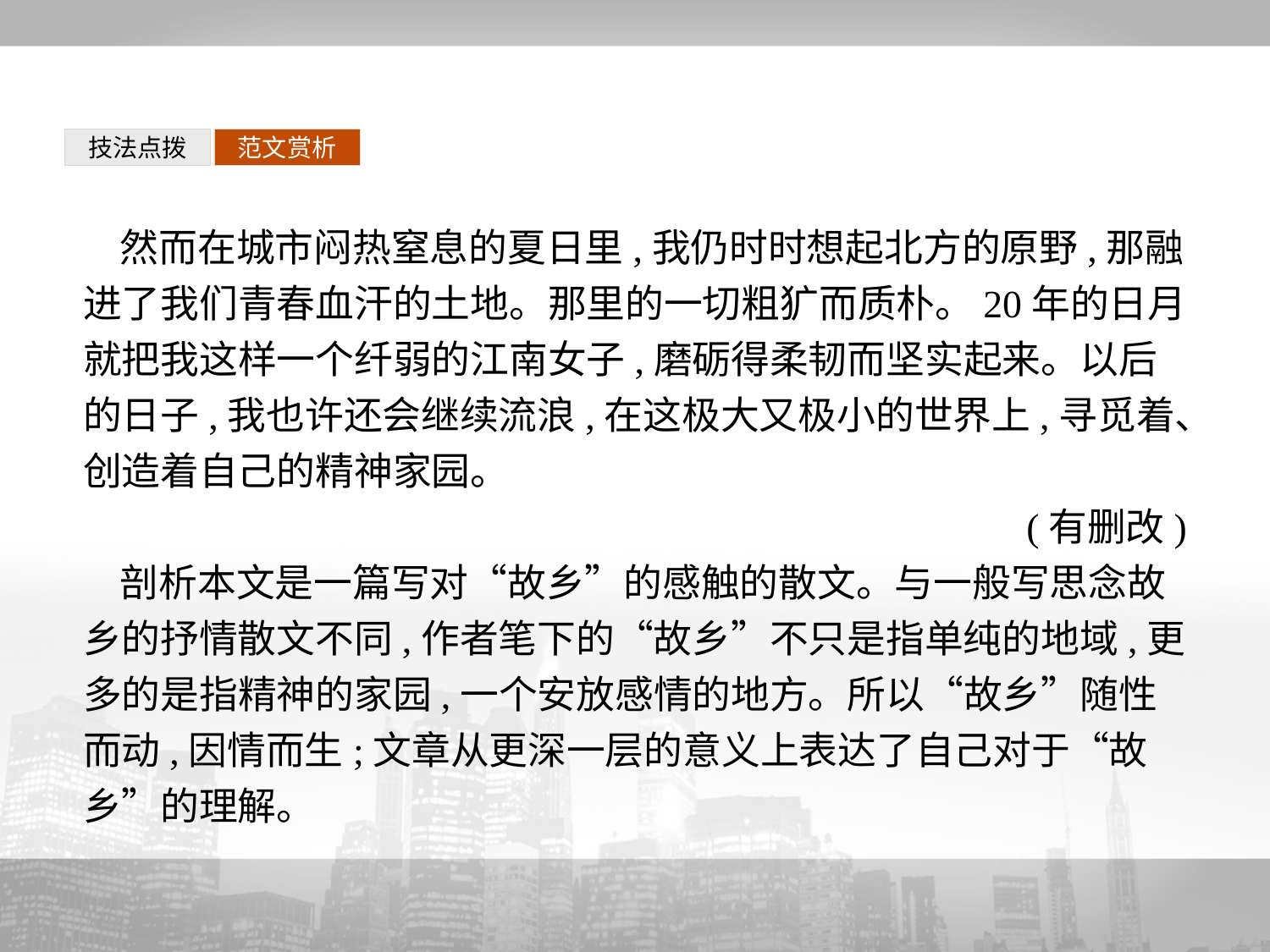

技法点拨
范文赏析
然而在城市闷热窒息的夏日里,我仍时时想起北方的原野,那融进了我们青春血汗的土地。那里的一切粗犷而质朴。20年的日月就把我这样一个纤弱的江南女子,磨砺得柔韧而坚实起来。以后的日子,我也许还会继续流浪,在这极大又极小的世界上,寻觅着、创造着自己的精神家园。
(有删改)
剖析本文是一篇写对“故乡”的感触的散文。与一般写思念故乡的抒情散文不同,作者笔下的“故乡”不只是指单纯的地域,更多的是指精神的家园,一个安放感情的地方。所以“故乡”随性而动,因情而生;文章从更深一层的意义上表达了自己对于“故乡”的理解。